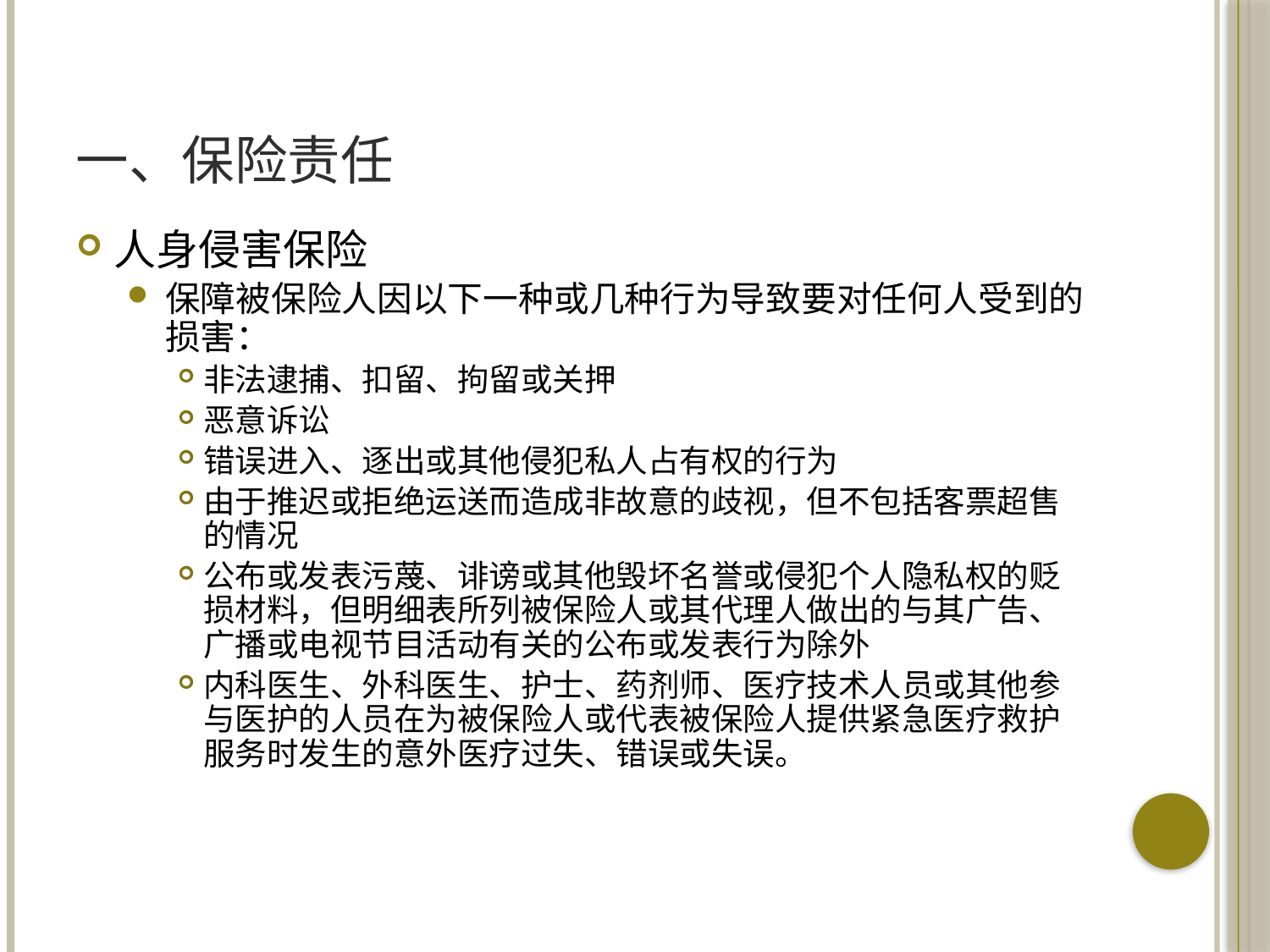

# 一、保险责任
人身侵害保险
保障被保险人因以下一种或几种行为导致要对任何人受到的损害：
非法逮捕、扣留、拘留或关押
恶意诉讼
错误进入、逐出或其他侵犯私人占有权的行为
由于推迟或拒绝运送而造成非故意的歧视，但不包括客票超售的情况
公布或发表污蔑、诽谤或其他毁坏名誉或侵犯个人隐私权的贬损材料，但明细表所列被保险人或其代理人做出的与其广告、广播或电视节目活动有关的公布或发表行为除外
内科医生、外科医生、护士、药剂师、医疗技术人员或其他参与医护的人员在为被保险人或代表被保险人提供紧急医疗救护服务时发生的意外医疗过失、错误或失误。